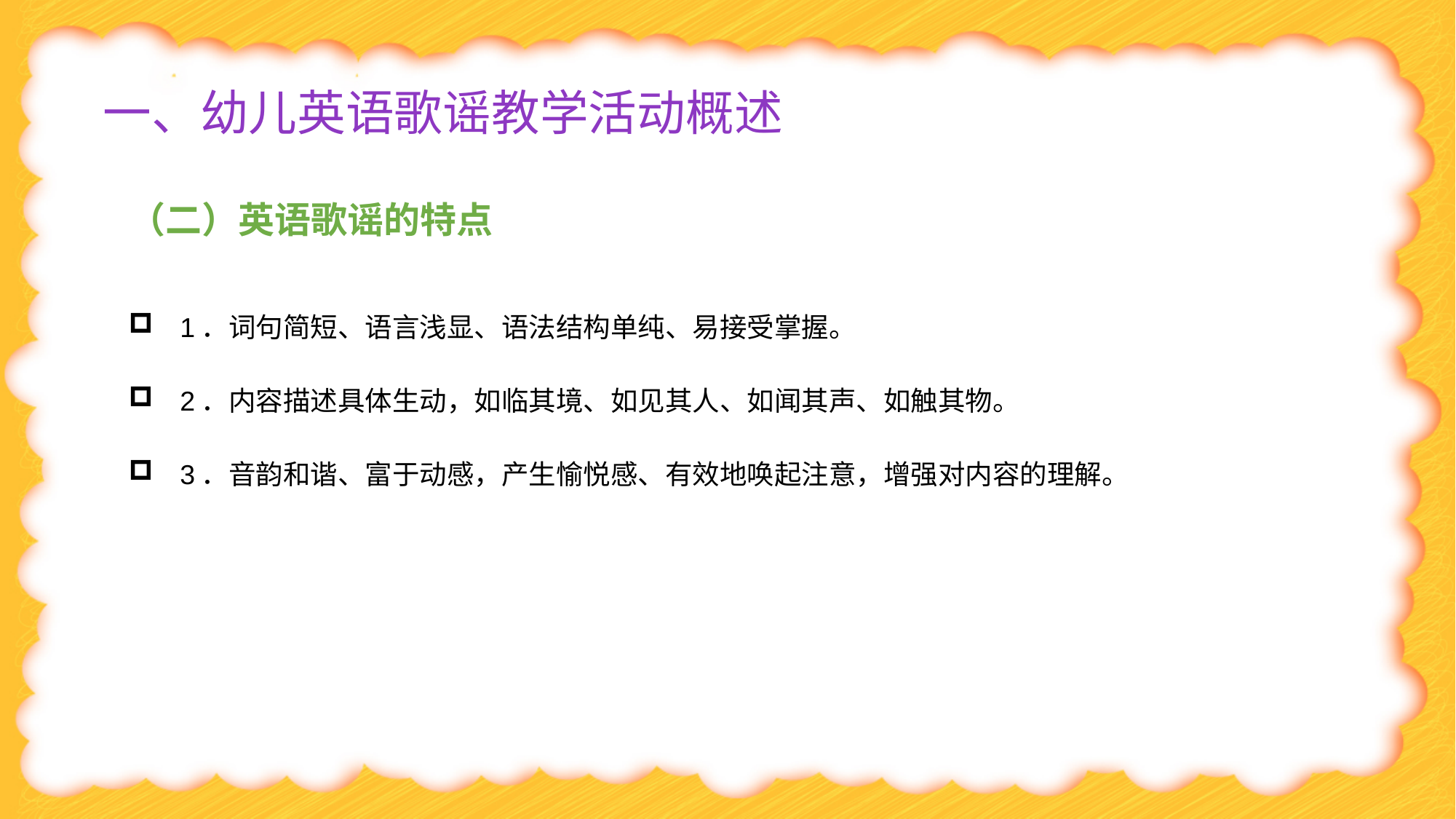

# 一、幼儿英语歌谣教学活动概述
（二）英语歌谣的特点
1．词句简短、语言浅显、语法结构单纯、易接受掌握。
2．内容描述具体生动，如临其境、如见其人、如闻其声、如触其物。
3．音韵和谐、富于动感，产生愉悦感、有效地唤起注意，增强对内容的理解。